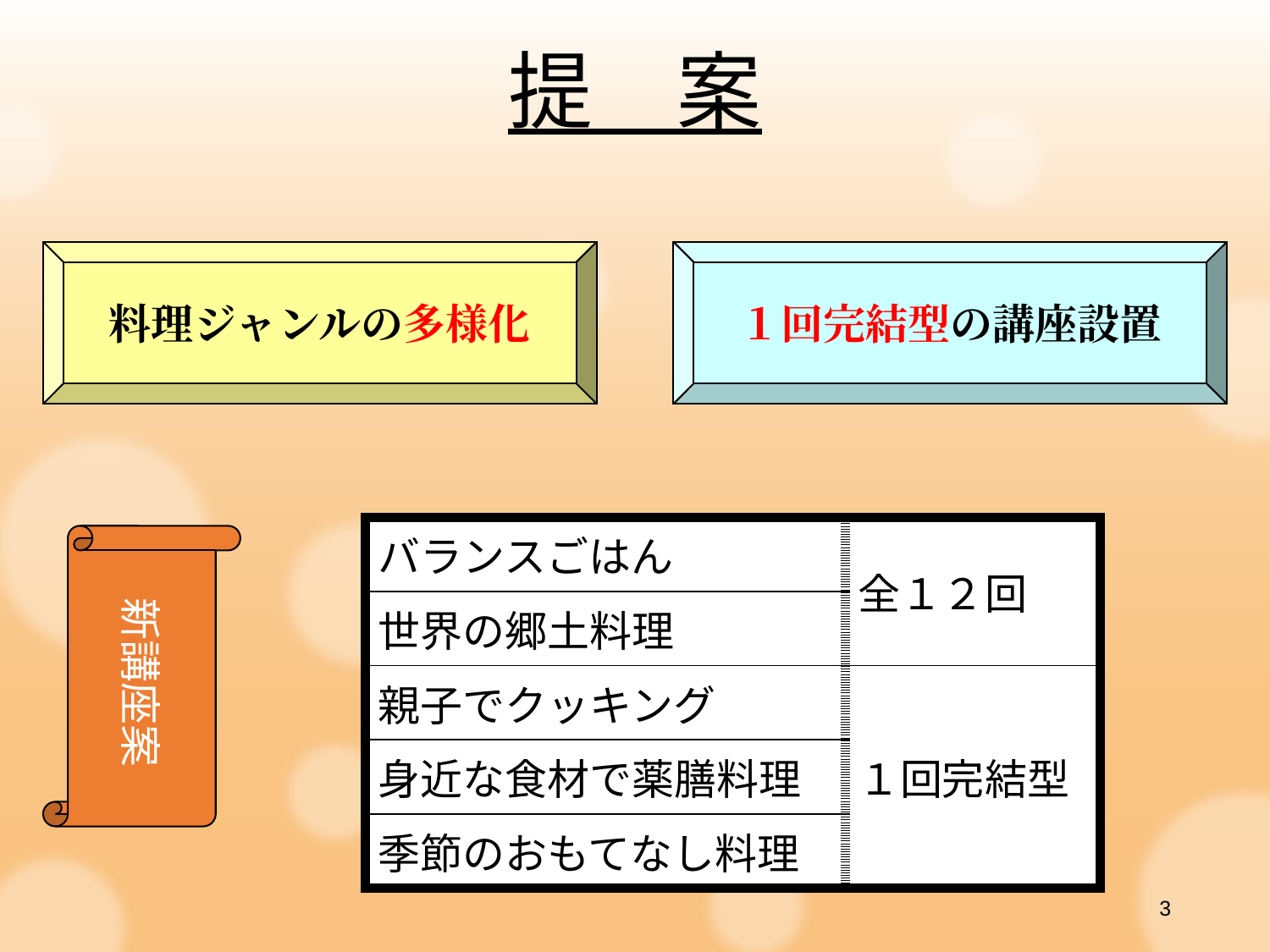

提　案
料理ジャンルの多様化
１回完結型の講座設置
| バランスごはん | 全１２回 |
| --- | --- |
| 世界の郷土料理 |  |
| 親子でクッキング | １回完結型 |
| 身近な食材で薬膳料理 |  |
| 季節のおもてなし料理 |  |
新講座案
3